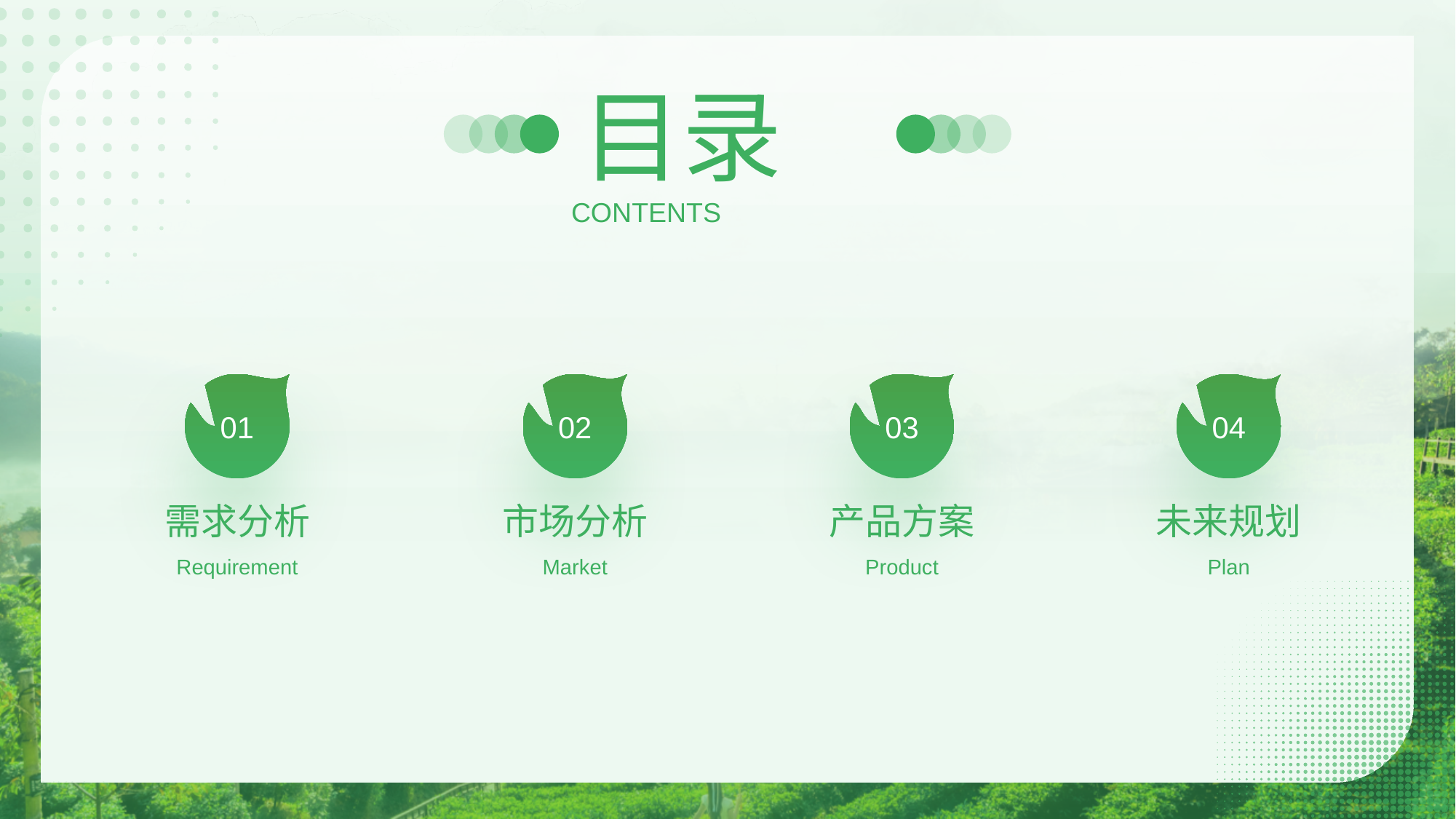

目录

CONTENTS
01
需求分析
Requirement
02
市场分析
Market
03
产品方案
Product
04
未来规划
Plan